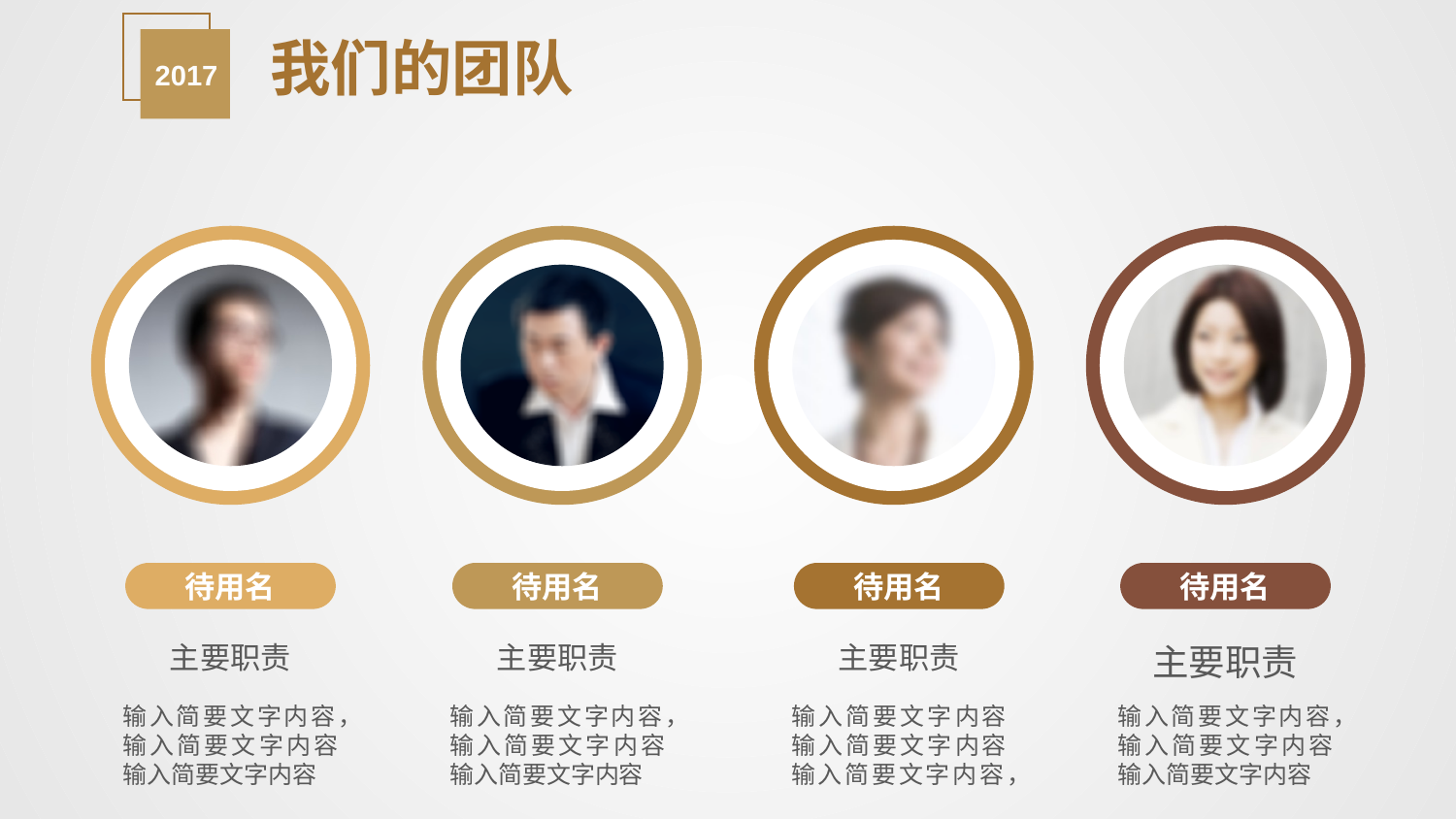

2017
我们的团队

待用名
待用名
待用名
待用名
主要职责
主要职责
主要职责
主要职责
输入简要文字内容，输入简要文字内容输入简要文字内容
输入简要文字内容，输入简要文字内容输入简要文字内容
输入简要文字内容输入简要文字内容输入简要文字内容，
输入简要文字内容，输入简要文字内容输入简要文字内容